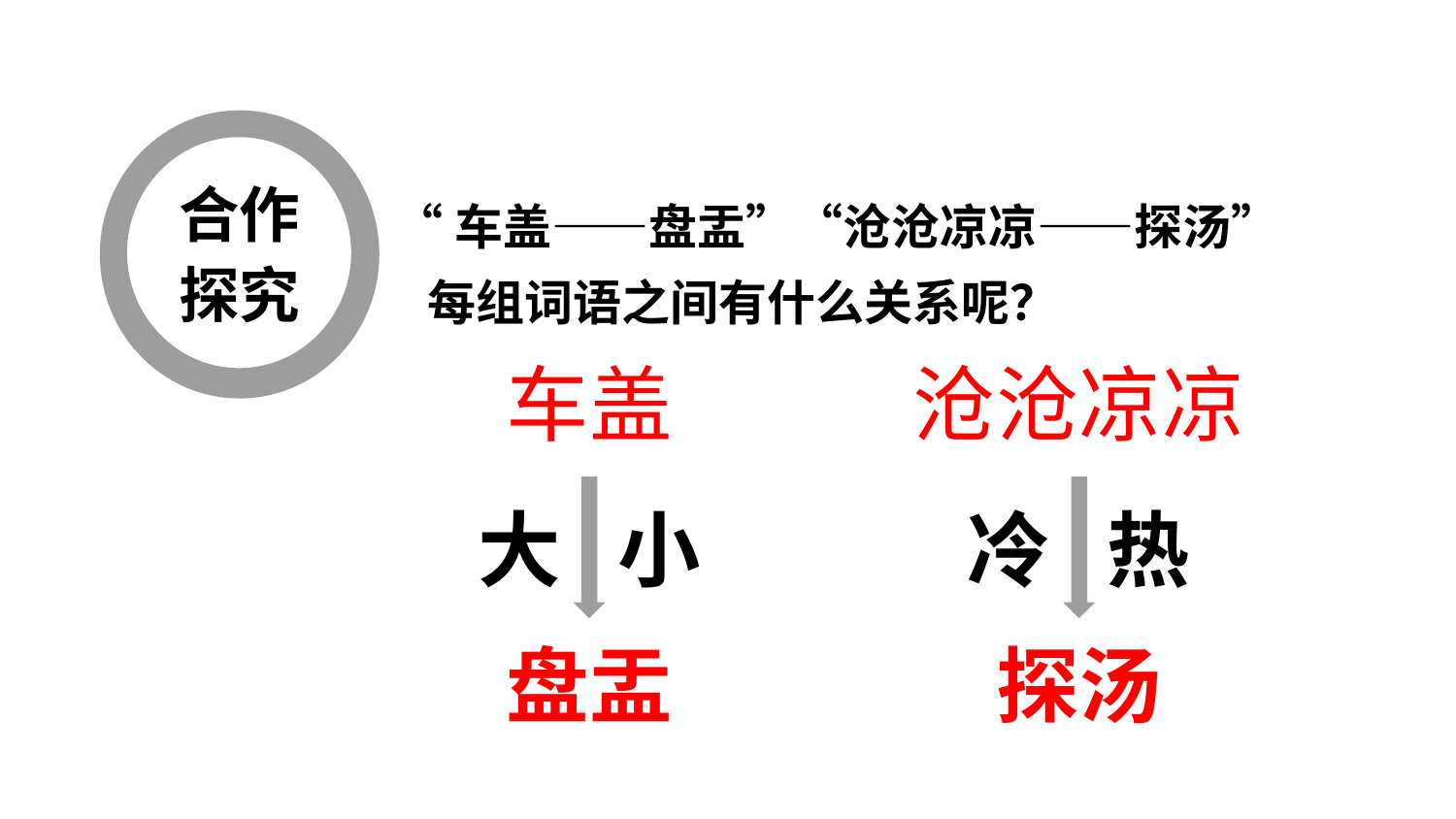

合作探究
“车盖——盘盂”“沧沧凉凉——探汤”
  每组词语之间有什么关系呢？
车盖
沧沧凉凉

大   小
冷   热
盘盂
探汤